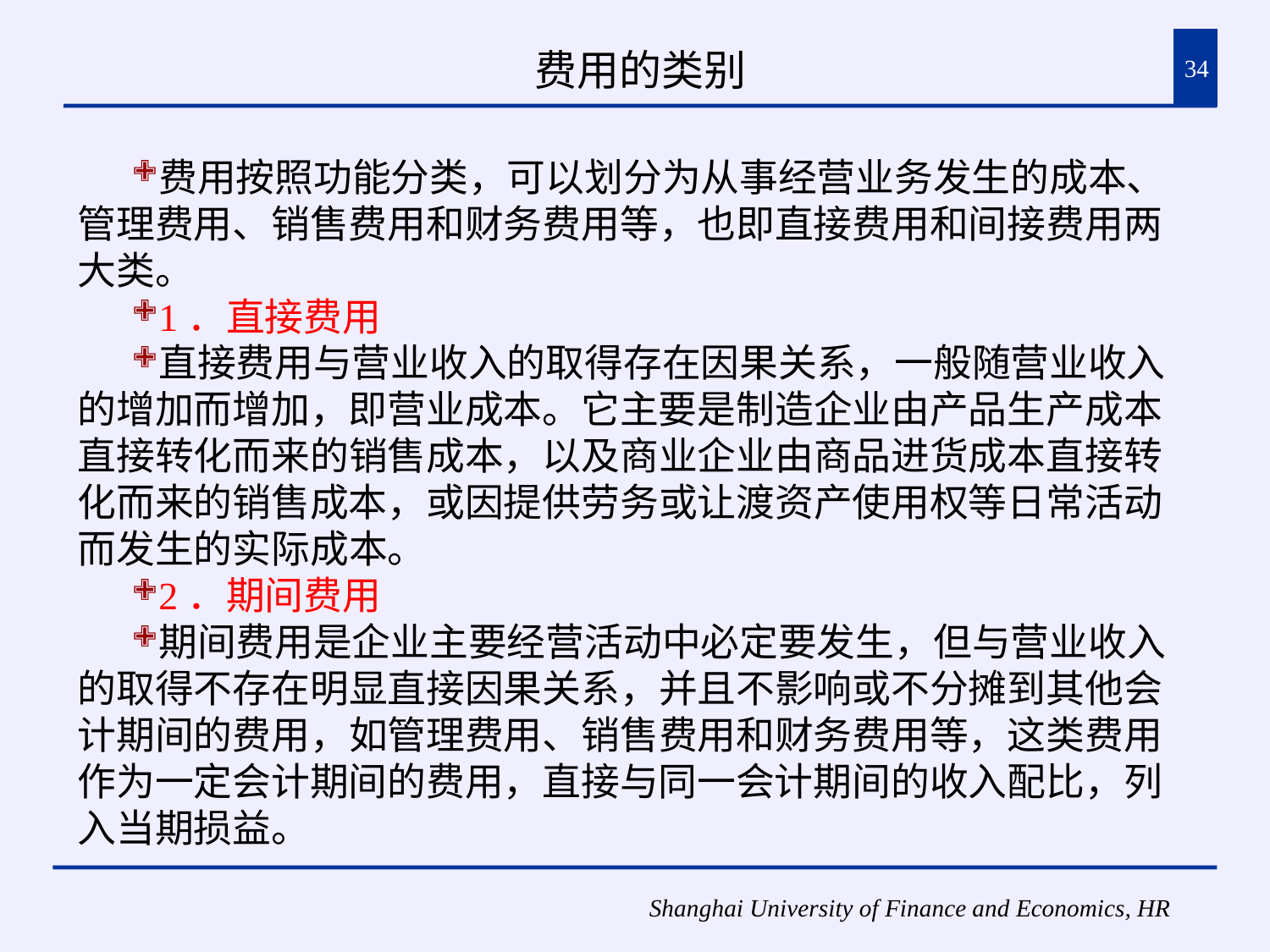

# 费用的类别
34
费用按照功能分类，可以划分为从事经营业务发生的成本、管理费用、销售费用和财务费用等，也即直接费用和间接费用两大类。
1．直接费用
直接费用与营业收入的取得存在因果关系，一般随营业收入的增加而增加，即营业成本。它主要是制造企业由产品生产成本直接转化而来的销售成本，以及商业企业由商品进货成本直接转化而来的销售成本，或因提供劳务或让渡资产使用权等日常活动而发生的实际成本。
2．期间费用
期间费用是企业主要经营活动中必定要发生，但与营业收入的取得不存在明显直接因果关系，并且不影响或不分摊到其他会计期间的费用，如管理费用、销售费用和财务费用等，这类费用作为一定会计期间的费用，直接与同一会计期间的收入配比，列入当期损益。